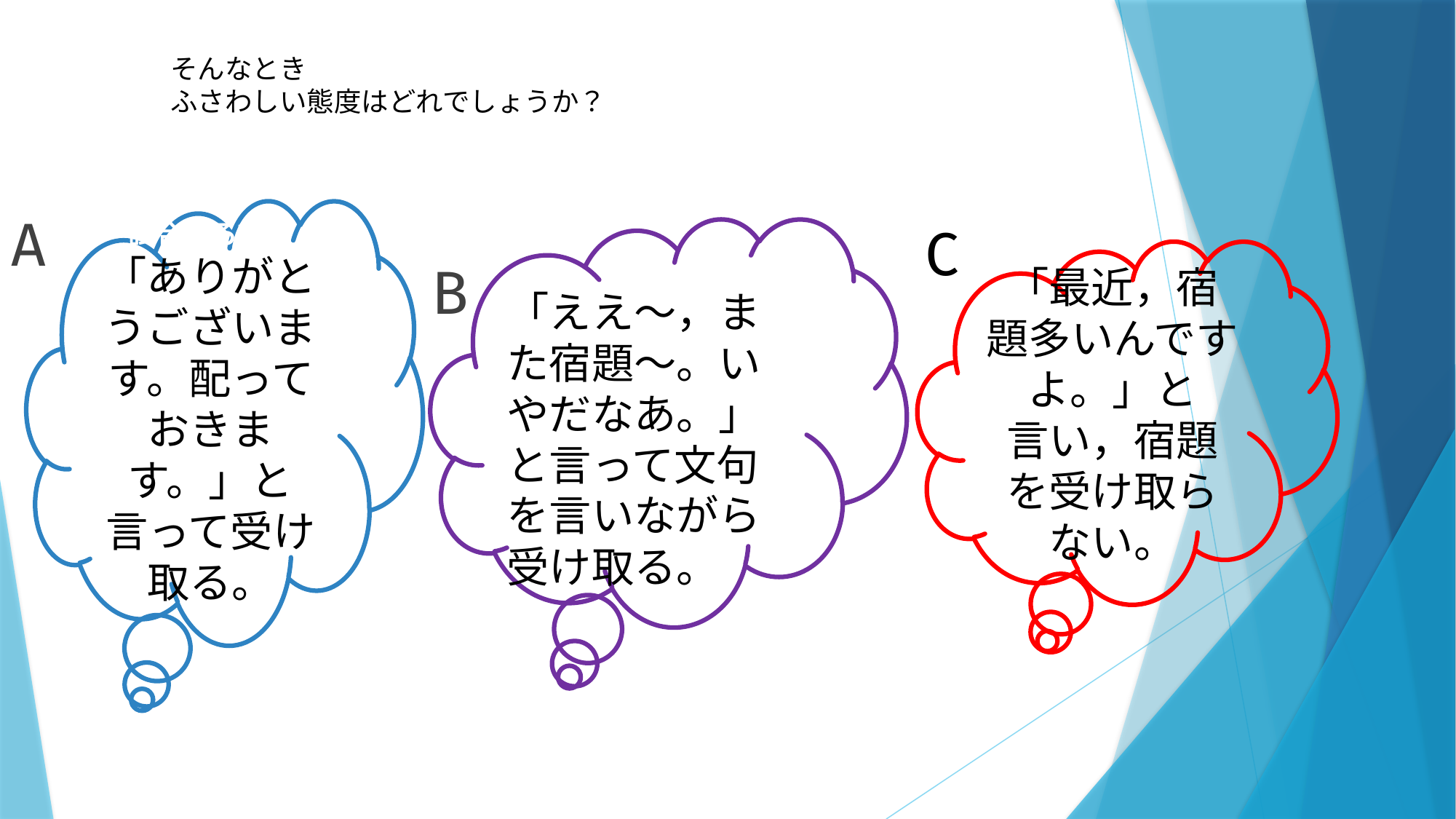

# そんなとき ふさわしい態度はどれでしょうか？
A

試合する前か
「ありがとうございます。配っておきます。」と言って受け取る。

「ええ～，また宿題～。いやだなあ。」と言って文句を言いながら受け取る。

C
「最近，宿題多いんですよ。」と
言い，宿題を受け取らない。
B